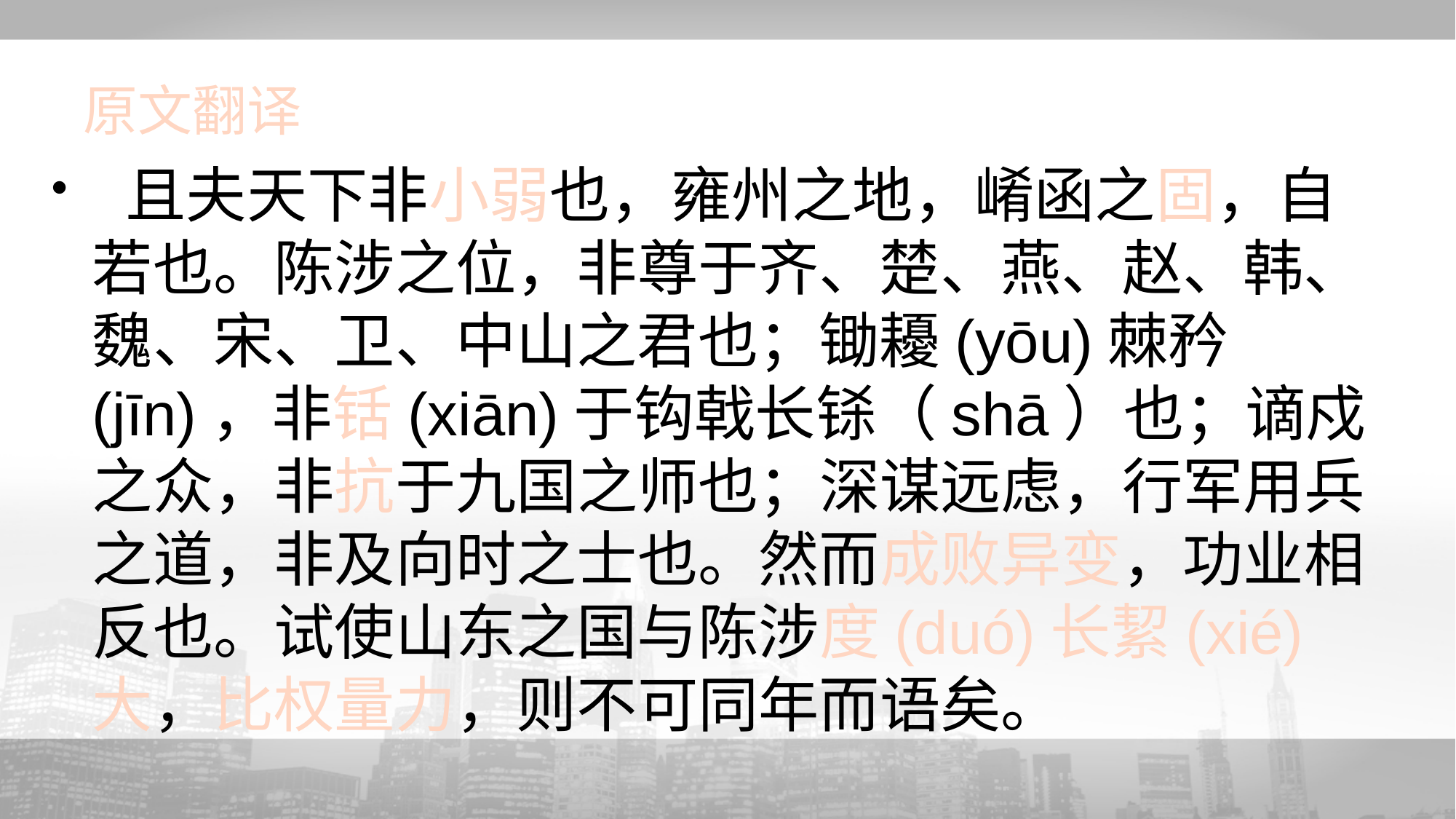

# 原文翻译
  且夫天下非小弱也，雍州之地，崤函之固，自若也。陈涉之位，非尊于齐、楚、燕、赵、韩、魏、宋、卫、中山之君也；锄耰(yōu)棘矜(jīn)，非铦(xiān)于钩戟长铩（shā）也；谪戍之众，非抗于九国之师也；深谋远虑，行军用兵之道，非及向时之士也。然而成败异变，功业相反也。试使山东之国与陈涉度(duó)长絜(xié)大，比权量力，则不可同年而语矣。